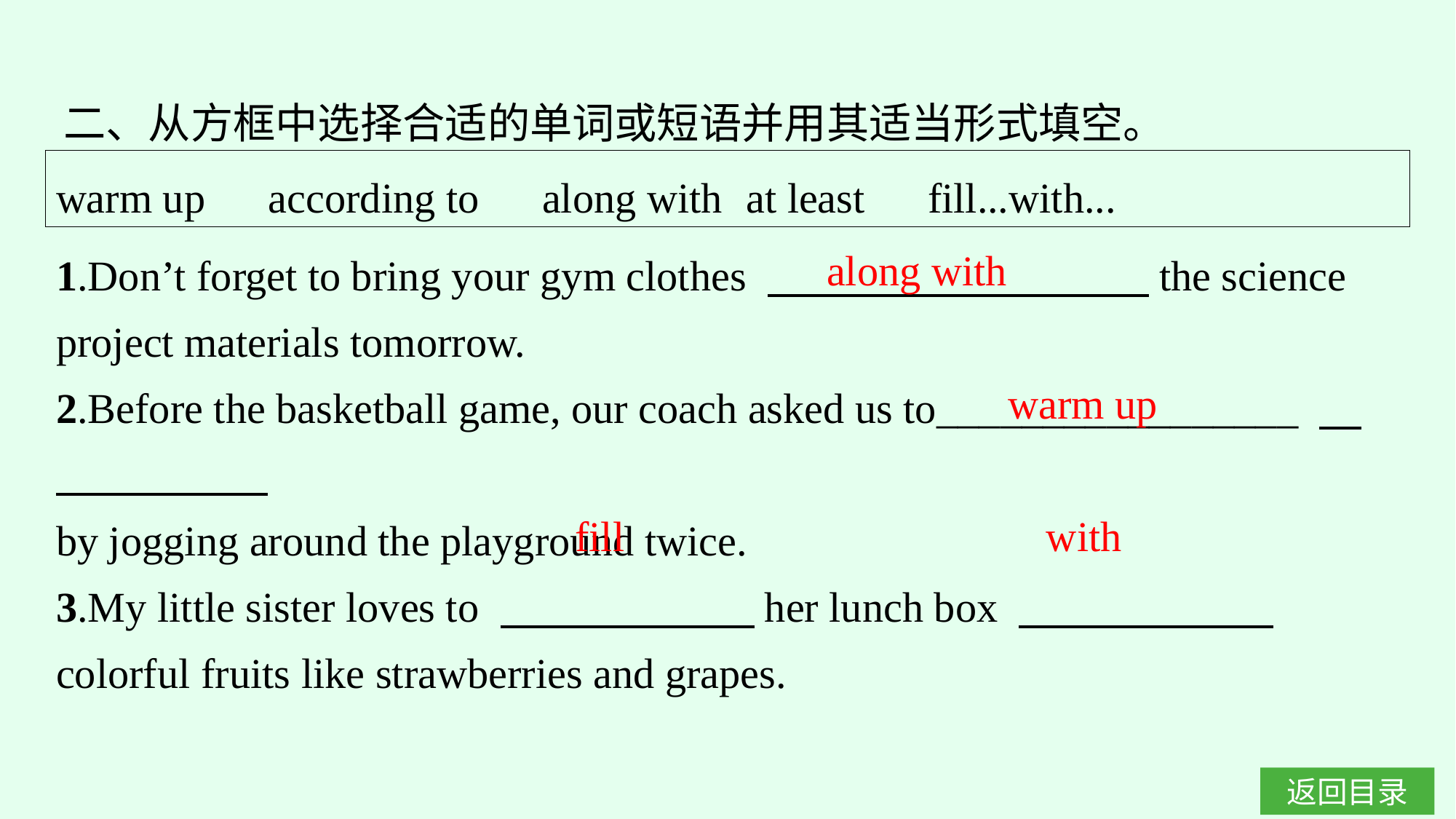

二、从方框中选择合适的单词或短语并用其适当形式填空。
warm up　according to　along with  at least　fill...with...
1.Don’t forget to bring your gym clothes 　　　　　　　　　the science project materials tomorrow.
2.Before the basketball game, our coach asked us to_________________
by jogging around the playground twice.
3.My little sister loves to 　　　　　　her lunch box 　　　　　　colorful fruits like strawberries and grapes.
along with
warm up
fill                                        with